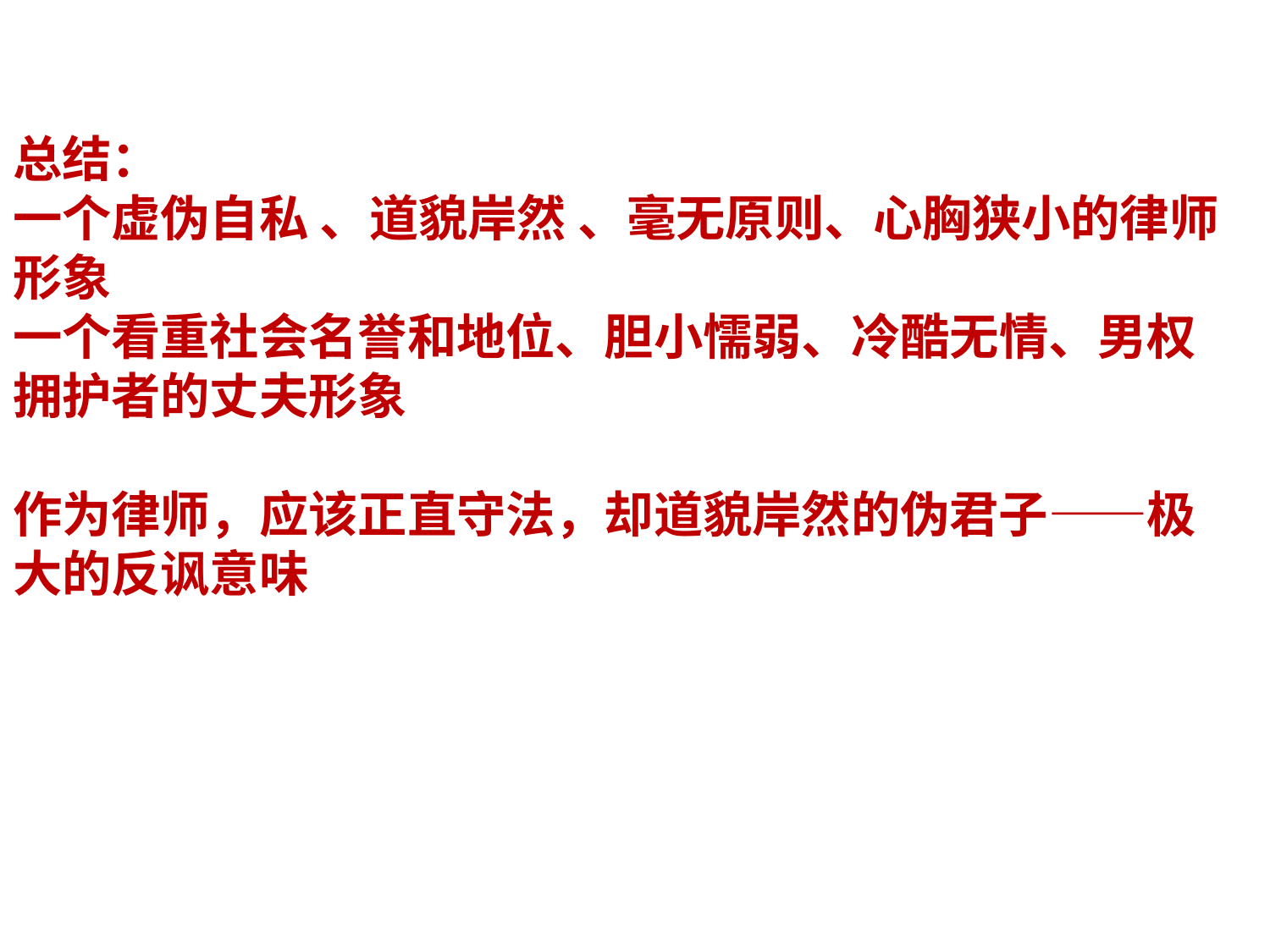

总结：
一个虚伪自私 、道貌岸然 、毫无原则、心胸狭小的律师形象
一个看重社会名誉和地位、胆小懦弱、冷酷无情、男权拥护者的丈夫形象

作为律师，应该正直守法，却道貌岸然的伪君子——极大的反讽意味